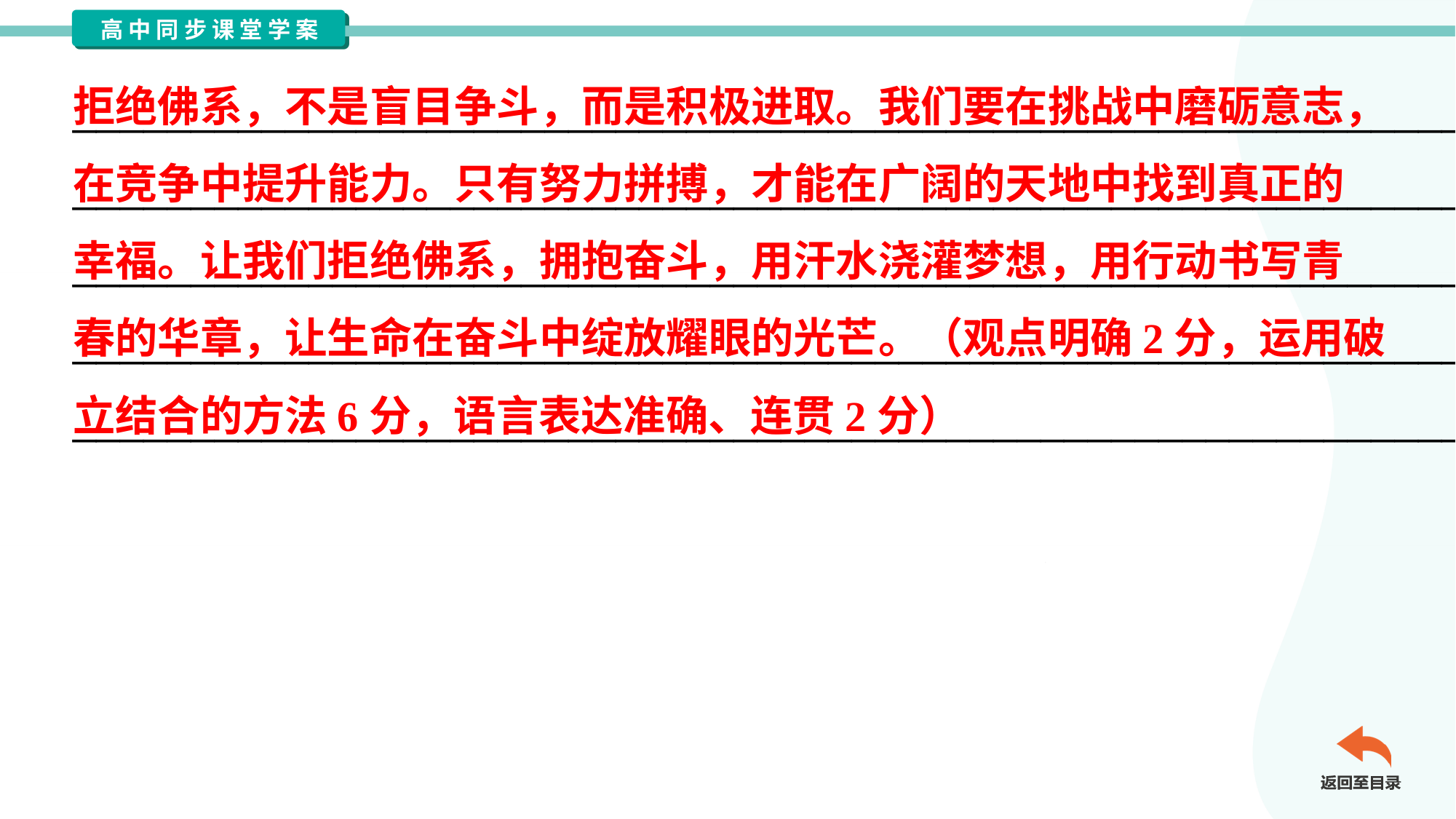

拒绝佛系，不是盲目争斗，而是积极进取。我们要在挑战中磨砺意志，
在竞争中提升能力。只有努力拼搏，才能在广阔的天地中找到真正的
幸福。让我们拒绝佛系，拥抱奋斗，用汗水浇灌梦想，用行动书写青
春的华章，让生命在奋斗中绽放耀眼的光芒。（观点明确2分，运用破
立结合的方法6分，语言表达准确、连贯2分）
_____________________________________________________________
_____________________________________________________________
_____________________________________________________________
_____________________________________________________________
_____________________________________________________________